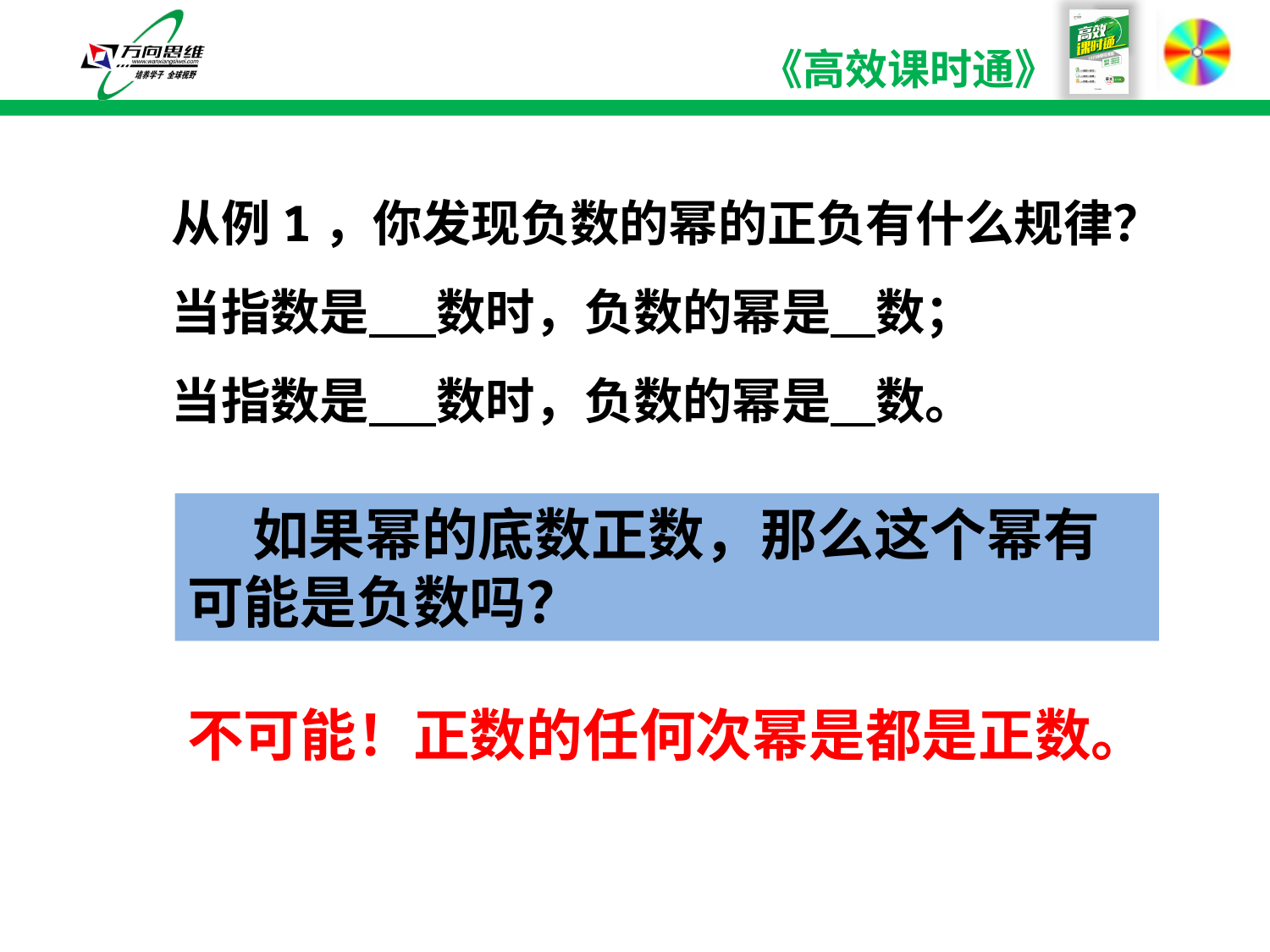

从例1，你发现负数的幂的正负有什么规律？
当指数是      数时，负数的幂是    数；
当指数是      数时，负数的幂是    数。
    如果幂的底数正数，那么这个幂有可能是负数吗？
不可能！正数的任何次幂是都是正数。